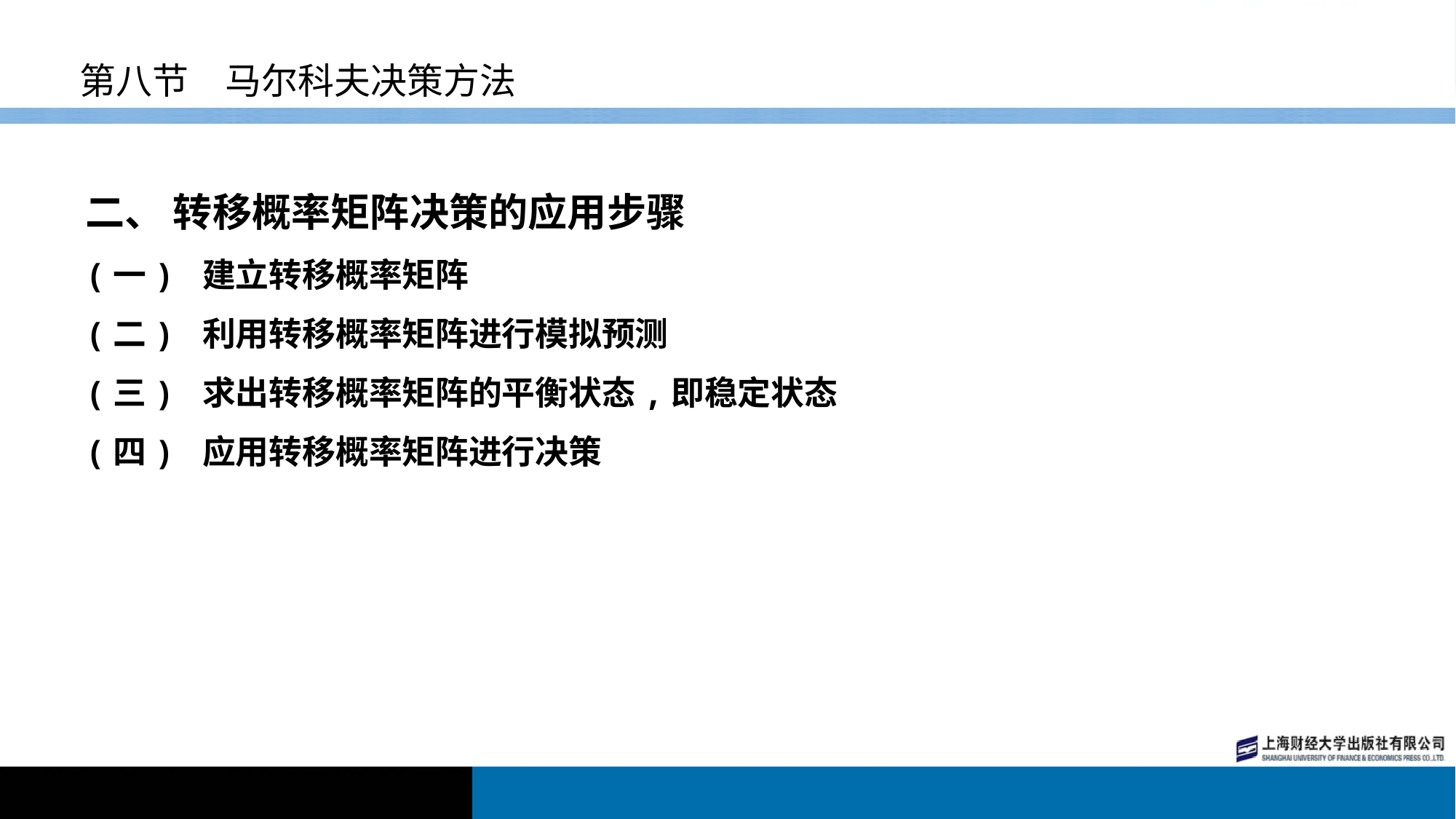

# 第八节　马尔科夫决策方法
二、 转移概率矩阵决策的应用步骤
(一) 建立转移概率矩阵
(二) 利用转移概率矩阵进行模拟预测
(三) 求出转移概率矩阵的平衡状态,即稳定状态
(四) 应用转移概率矩阵进行决策
22